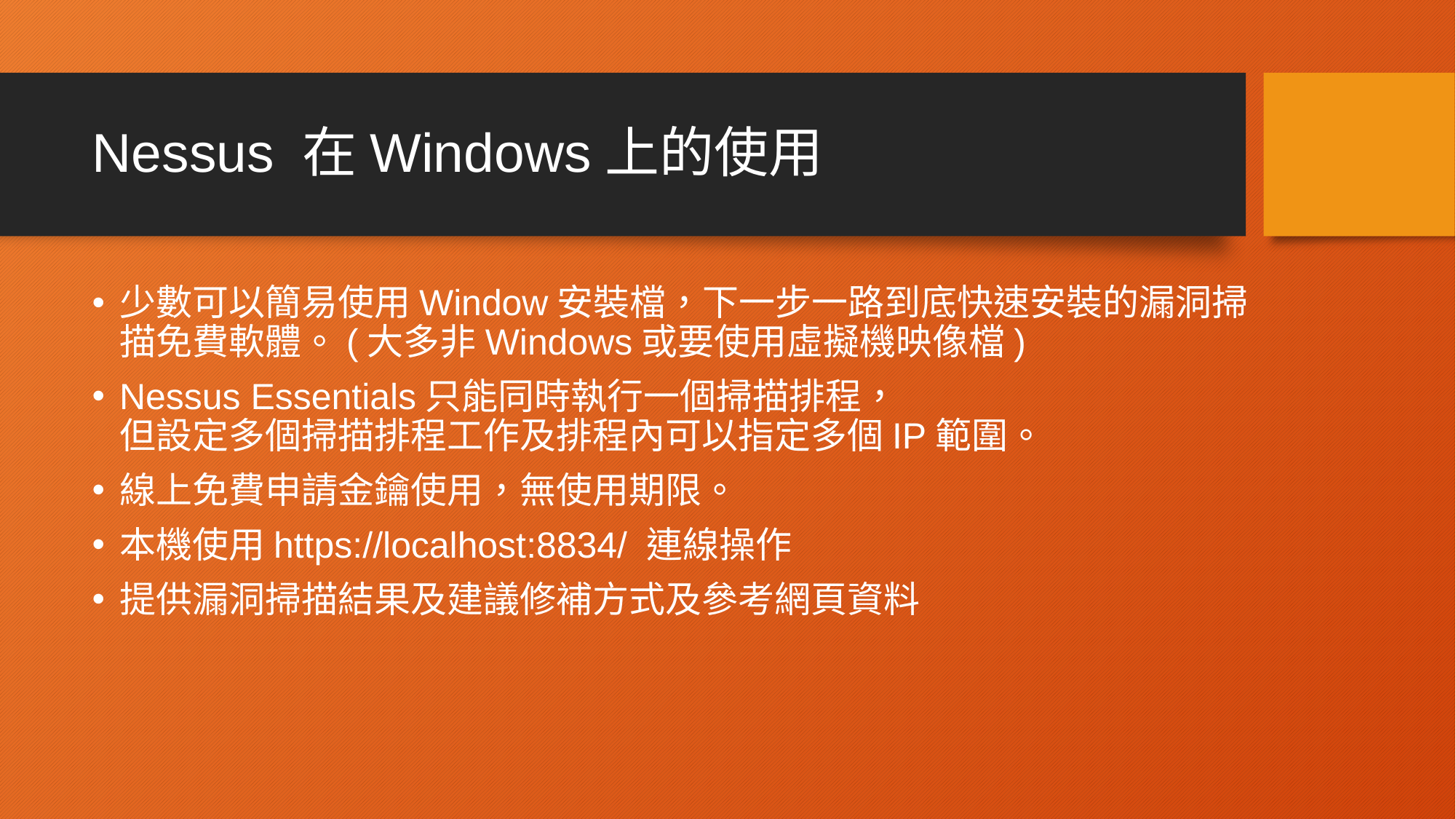

# Nessus 在Windows上的使用
少數可以簡易使用Window安裝檔，下一步一路到底快速安裝的漏洞掃描免費軟體。(大多非Windows或要使用虛擬機映像檔)
Nessus Essentials只能同時執行一個掃描排程，
但設定多個掃描排程工作及排程內可以指定多個IP範圍。
線上免費申請金鑰使用，無使用期限。
本機使用https://localhost:8834/ 連線操作
提供漏洞掃描結果及建議修補方式及參考網頁資料